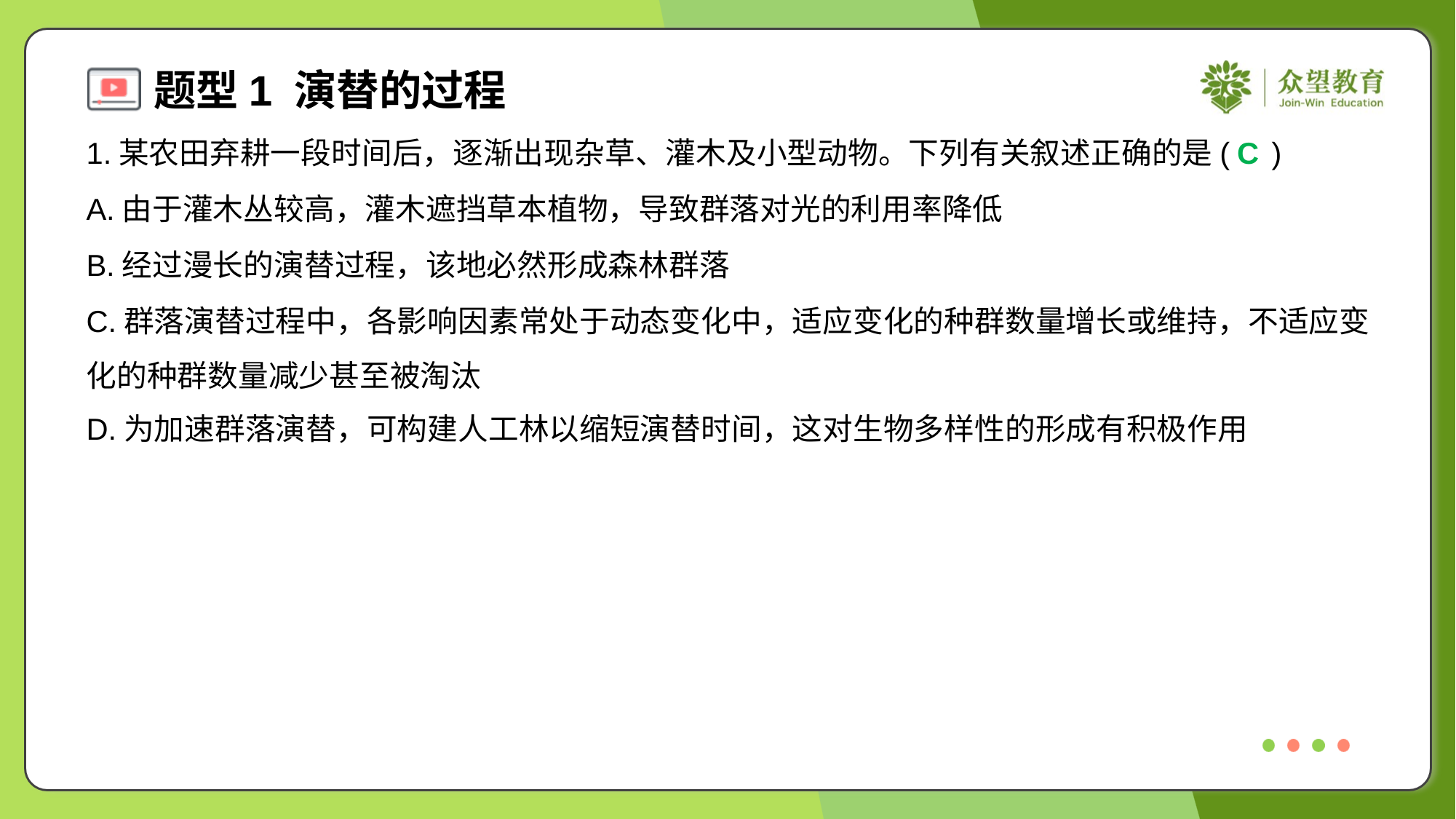

1.某农田弃耕一段时间后，逐渐出现杂草、灌木及小型动物。下列有关叙述正确的是(     )
C
A.由于灌木丛较高，灌木遮挡草本植物，导致群落对光的利用率降低
B.经过漫长的演替过程，该地必然形成森林群落
C.群落演替过程中，各影响因素常处于动态变化中，适应变化的种群数量增长或维持，不适应变
化的种群数量减少甚至被淘汰
D.为加速群落演替，可构建人工林以缩短演替时间，这对生物多样性的形成有积极作用